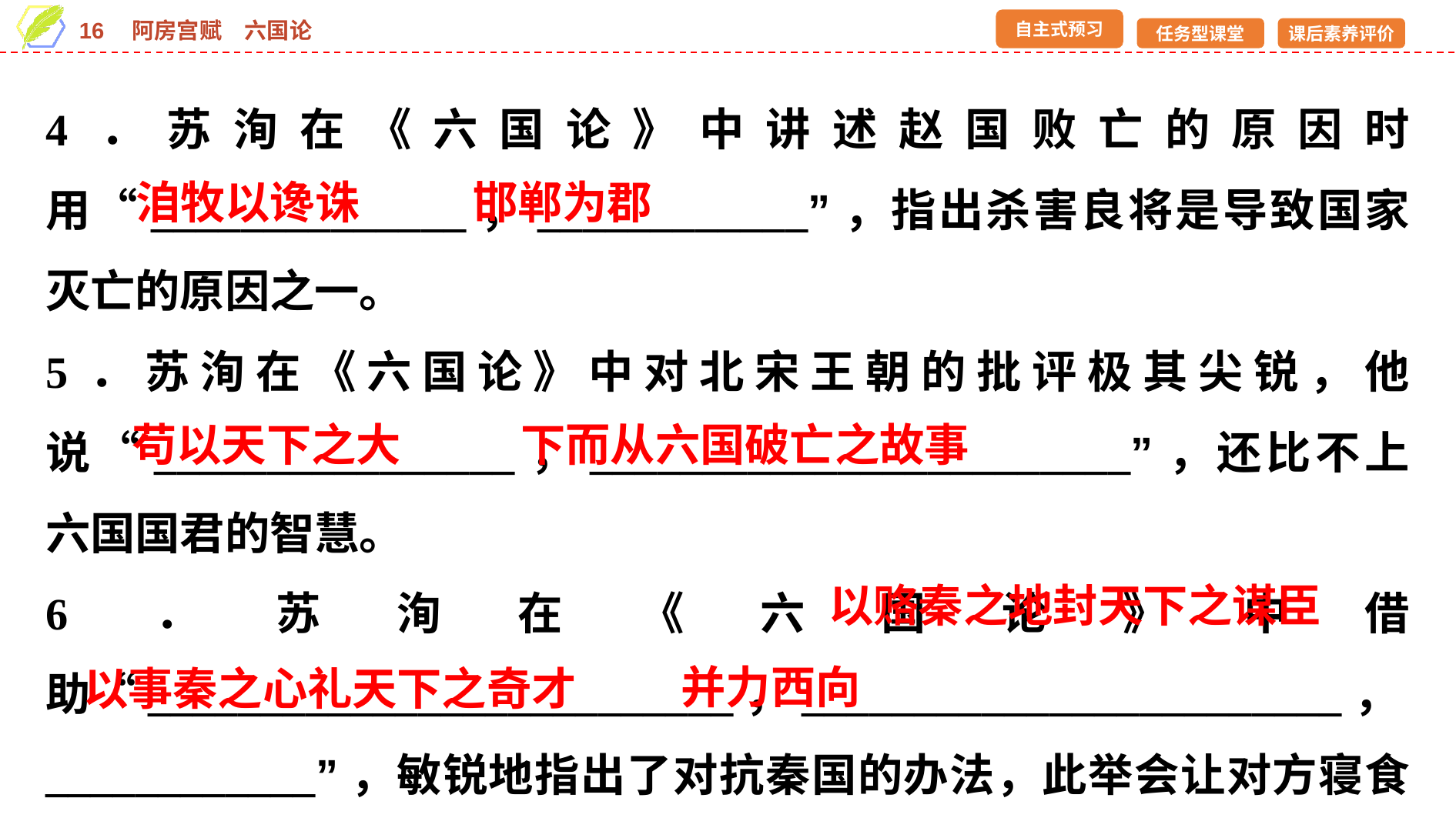

4．苏洵在《六国论》中讲述赵国败亡的原因时用“______________，____________”，指出杀害良将是导致国家灭亡的原因之一。
5．苏洵在《六国论》中对北宋王朝的批评极其尖锐，他说“________________，________________________”，还比不上六国国君的智慧。
6．苏洵在《六国论》中借助“__________________________，________________________，____________”，敏锐地指出了对抗秦国的办法，此举会让对方寝食难安。
洎牧以谗诛
邯郸为郡
苟以天下之大
下而从六国破亡之故事
以赂秦之地封天下之谋臣
并力西向
以事秦之心礼天下之奇才